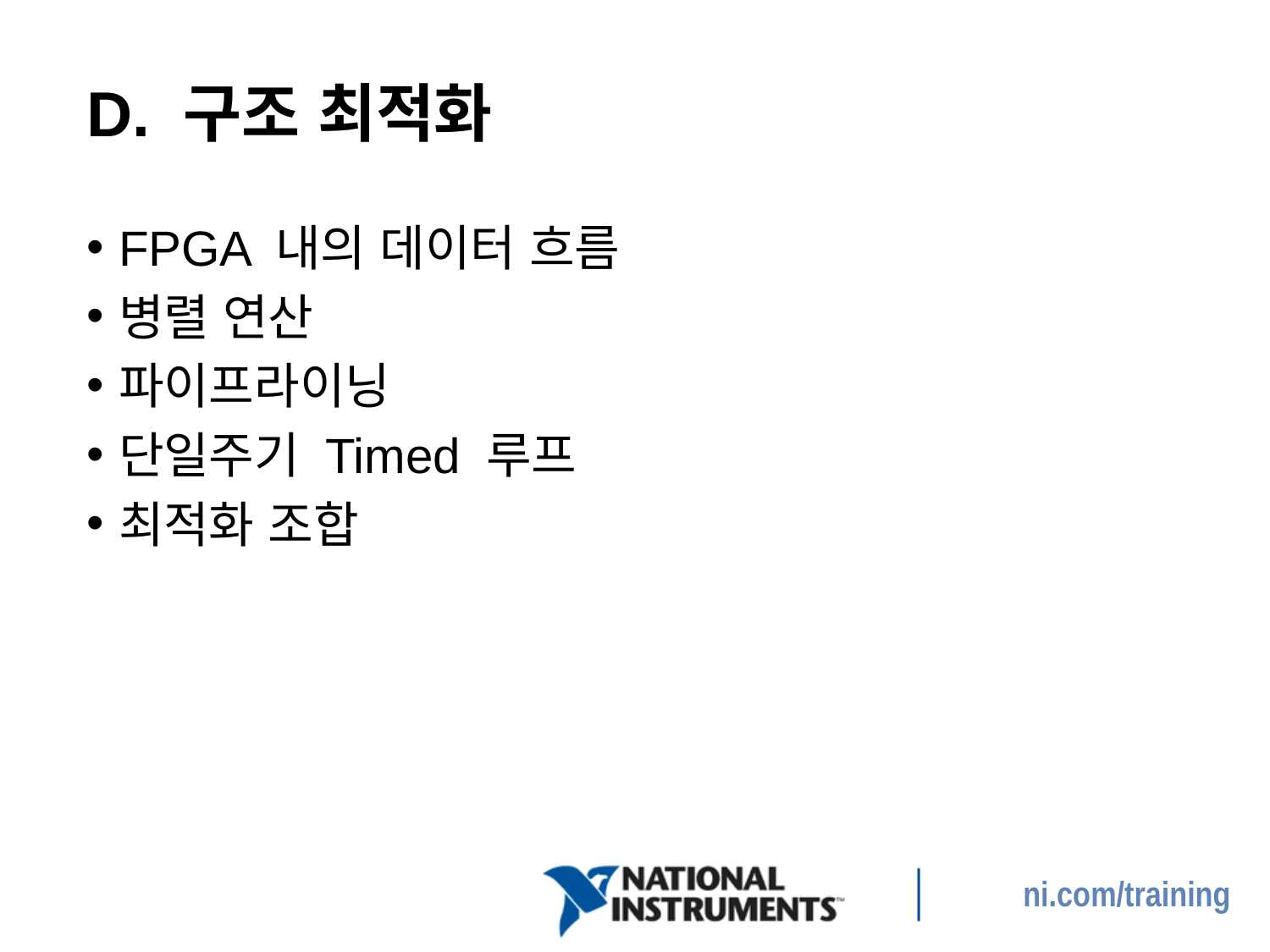

# D. 구조 최적화
FPGA 내의 데이터 흐름
병렬 연산
파이프라이닝
단일주기 Timed 루프
최적화 조합